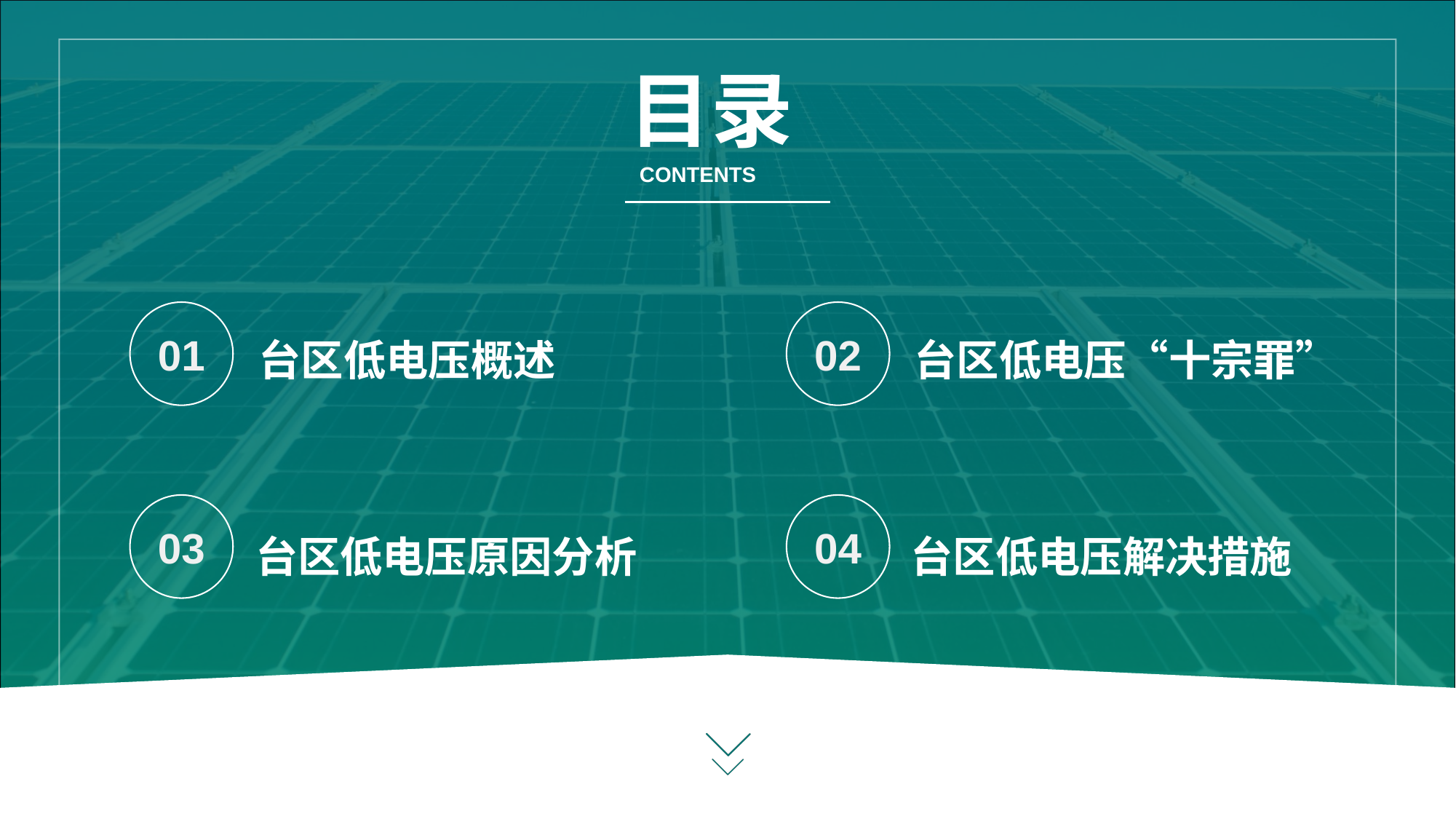

台区低电压概述
台区低电压“十宗罪”
台区低电压原因分析
台区低电压解决措施